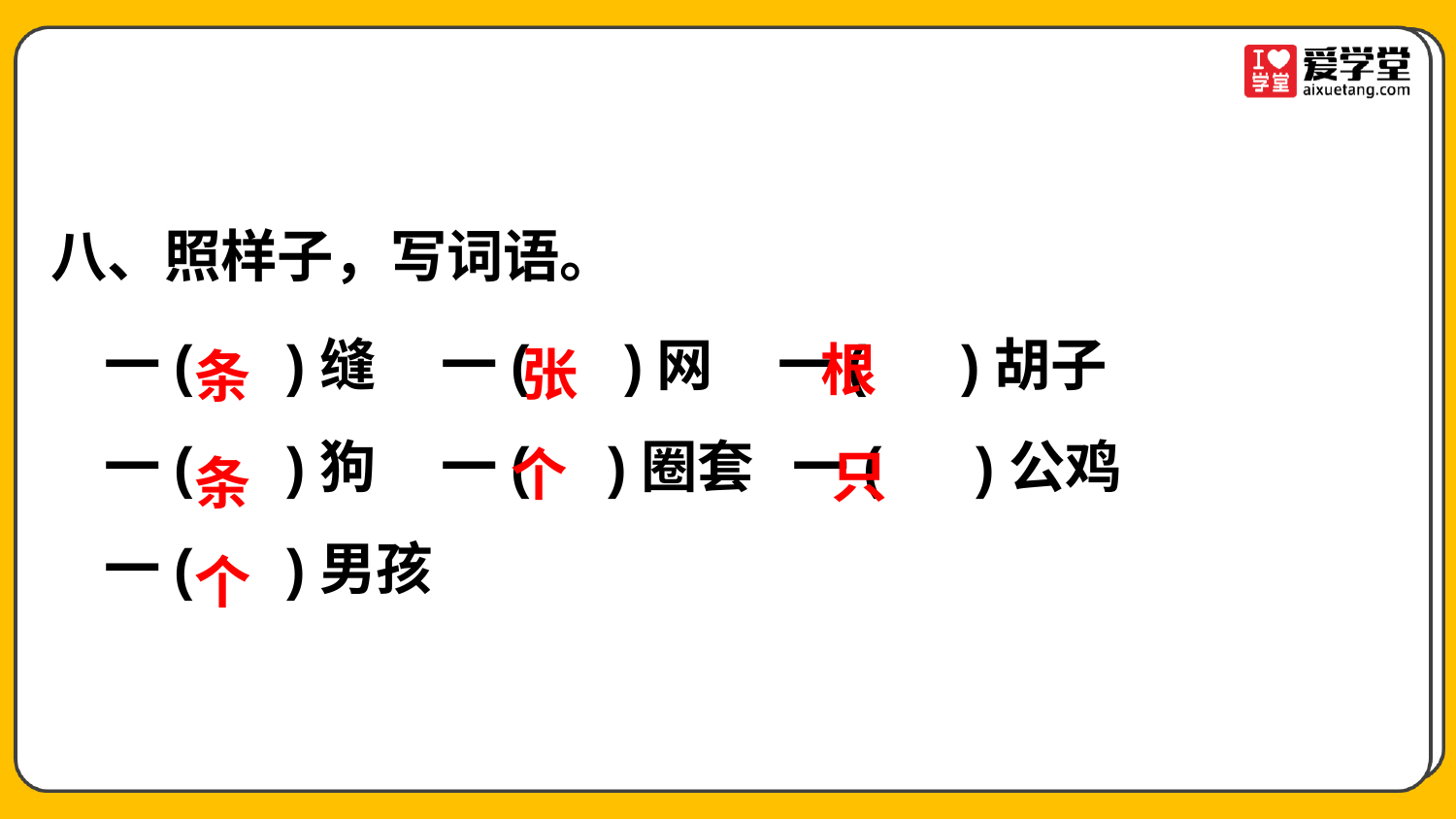

八、照样子，写词语。
 一(      )缝     一(      )网     一(      )胡子
 一(      )狗     一(     )圈套   一(      )公鸡
 一(      )男孩
根
张
条

个
只
条
个